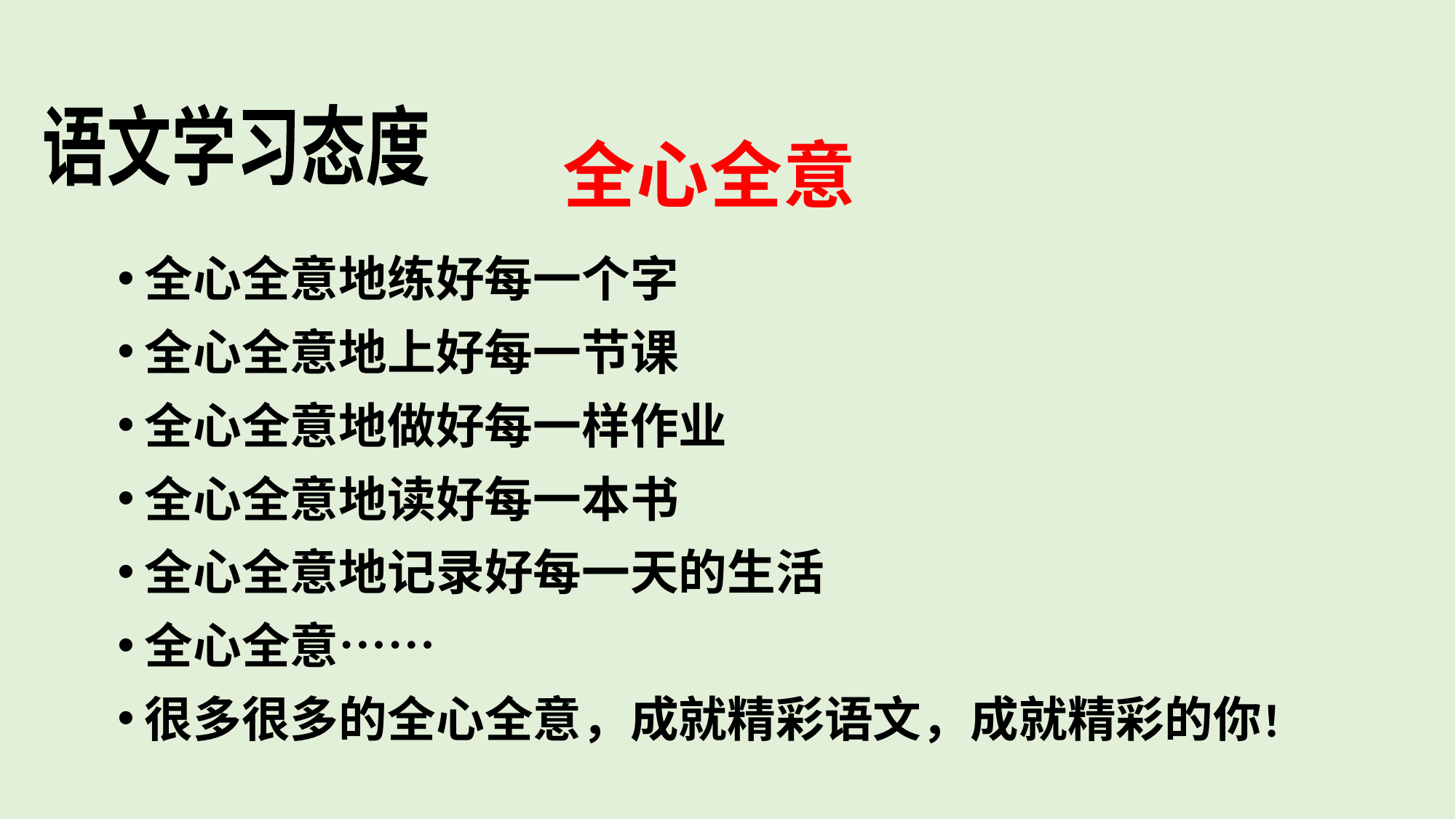

语文学习态度
全心全意
全心全意地练好每一个字
全心全意地上好每一节课
全心全意地做好每一样作业
全心全意地读好每一本书
全心全意地记录好每一天的生活
全心全意……
很多很多的全心全意，成就精彩语文，成就精彩的你！